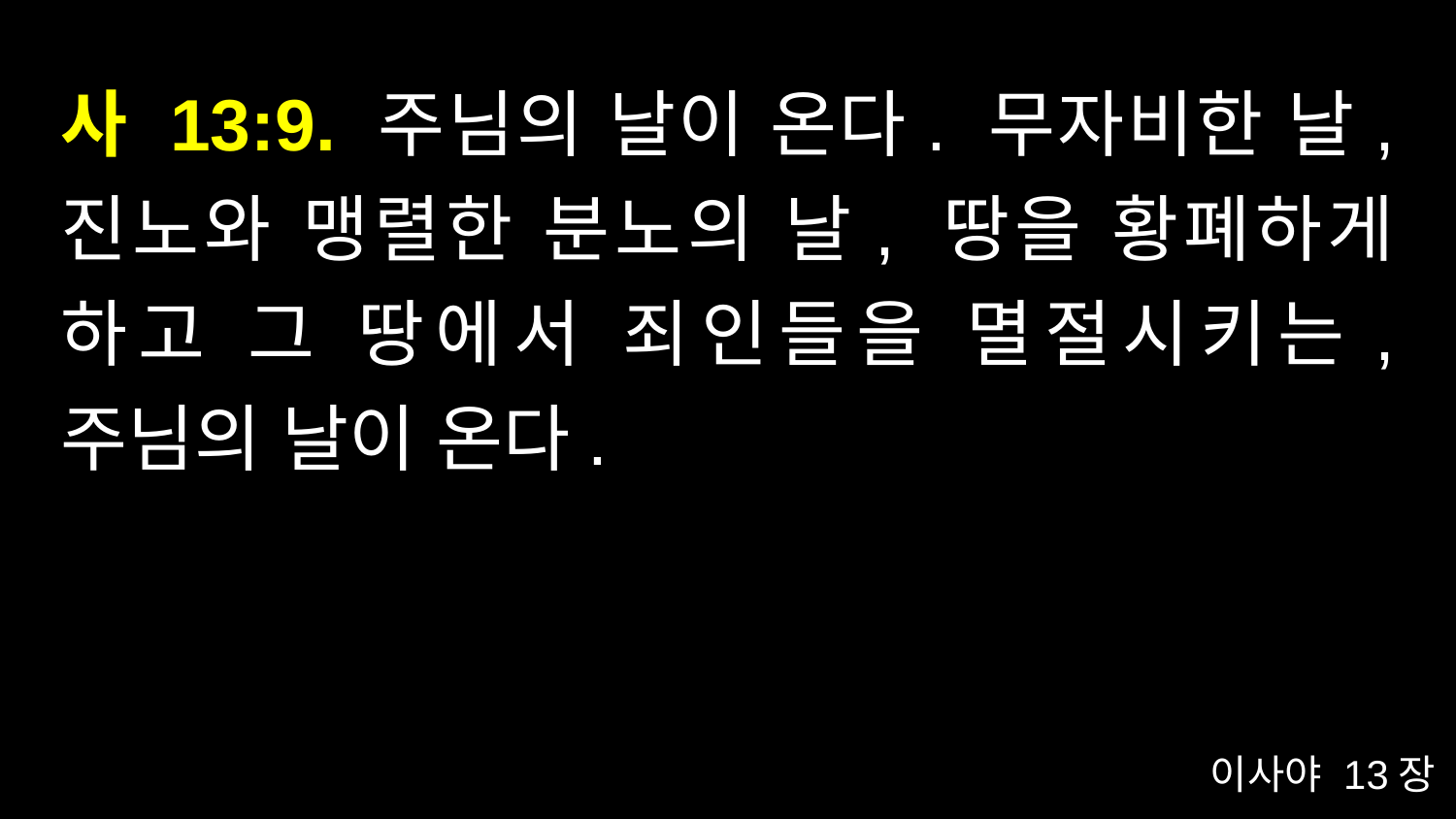

# 사 13:9. 주님의 날이 온다. 무자비한 날, 진노와 맹렬한 분노의 날, 땅을 황폐하게 하고 그 땅에서 죄인들을 멸절시키는, 주님의 날이 온다.
이사야 13장